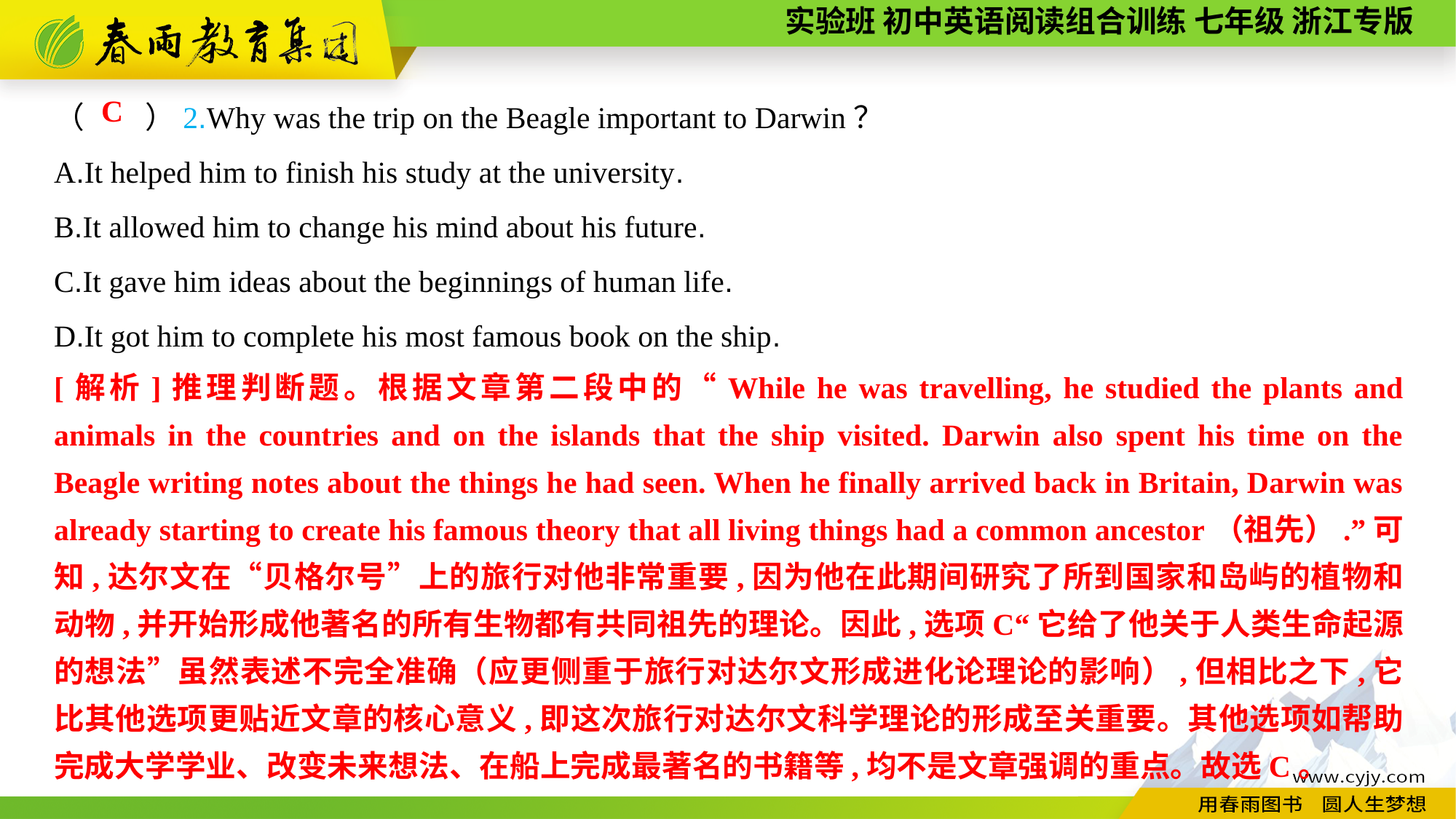

（　　）2.Why was the trip on the Beagle important to Darwin？
A.It helped him to finish his study at the university.
B.It allowed him to change his mind about his future.
C.It gave him ideas about the beginnings of human life.
D.It got him to complete his most famous book on the ship.
C
[解析]推理判断题。根据文章第二段中的“While he was travelling, he studied the plants and animals in the countries and on the islands that the ship visited. Darwin also spent his time on the Beagle writing notes about the things he had seen. When he finally arrived back in Britain, Darwin was already starting to create his famous theory that all living things had a common ancestor（祖先）.”可知,达尔文在“贝格尔号”上的旅行对他非常重要,因为他在此期间研究了所到国家和岛屿的植物和动物,并开始形成他著名的所有生物都有共同祖先的理论。因此,选项C“它给了他关于人类生命起源的想法”虽然表述不完全准确（应更侧重于旅行对达尔文形成进化论理论的影响）,但相比之下,它比其他选项更贴近文章的核心意义,即这次旅行对达尔文科学理论的形成至关重要。其他选项如帮助完成大学学业、改变未来想法、在船上完成最著名的书籍等,均不是文章强调的重点。故选C。